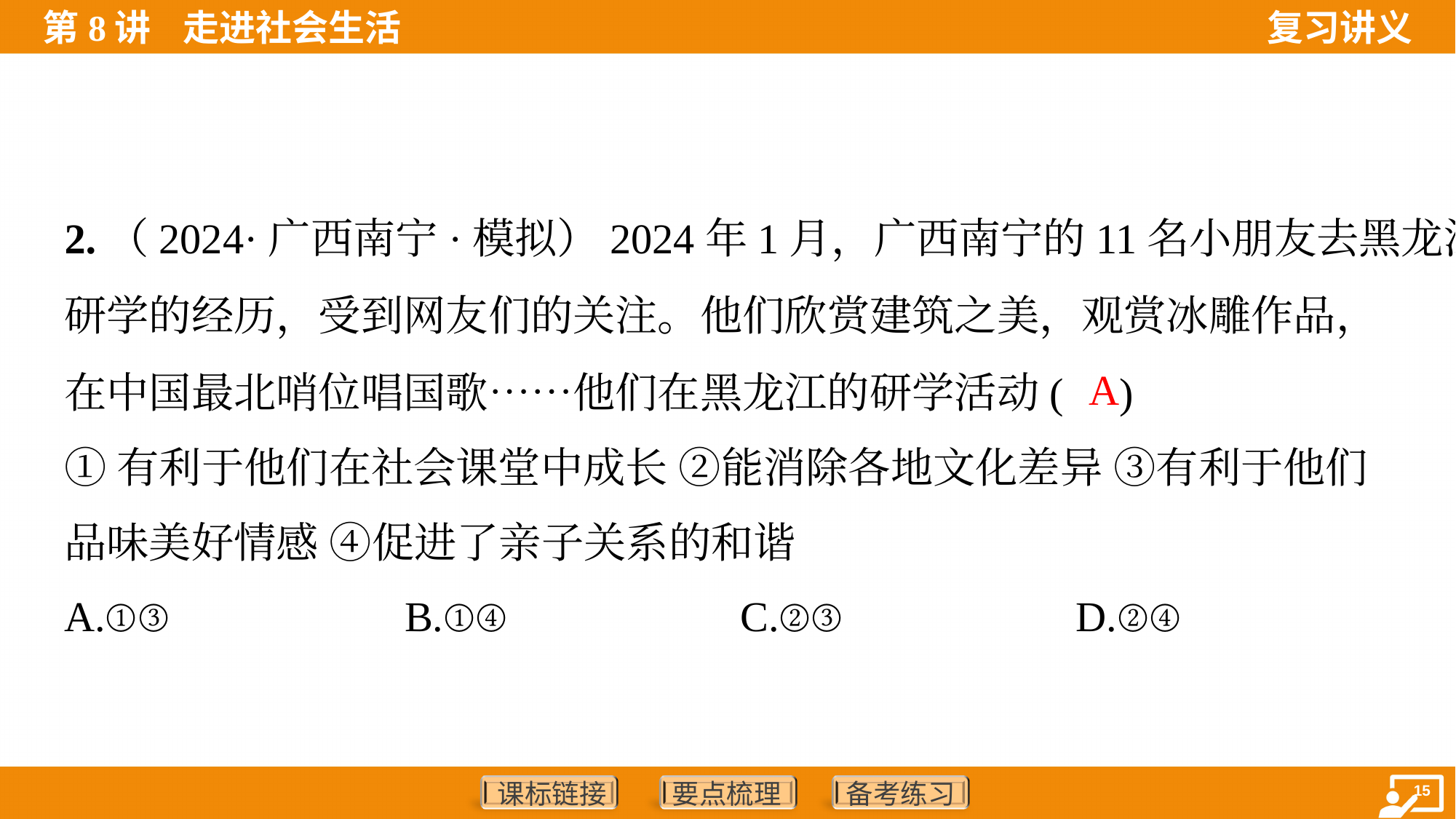

2.（2024·广西南宁·模拟）2024年1月，广西南宁的11名小朋友去黑龙江
研学的经历，受到网友们的关注。他们欣赏建筑之美，观赏冰雕作品，
在中国最北哨位唱国歌……他们在黑龙江的研学活动(     )
A
①有利于他们在社会课堂中成长 ②能消除各地文化差异 ③有利于他们
品味美好情感 ④促进了亲子关系的和谐
A.①③	B.①④	C.②③	D.②④